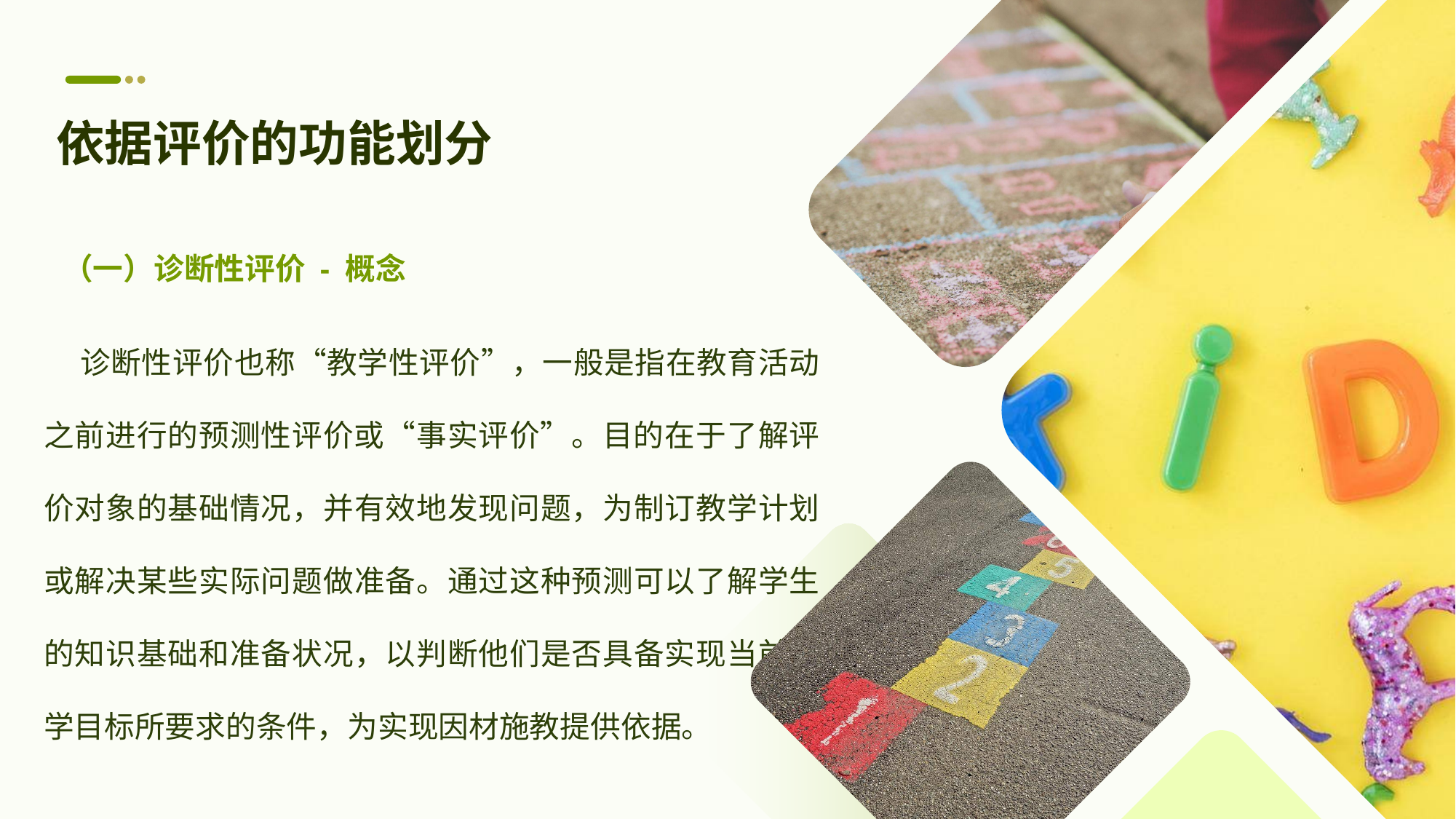

依据评价的功能划分

  （一）诊断性评价 - 概念
    诊断性评价也称“教学性评价”，一般是指在教育活动之前进行的预测性评价或“事实评价”。目的在于了解评价对象的基础情况，并有效地发现问题，为制订教学计划或解决某些实际问题做准备。通过这种预测可以了解学生的知识基础和准备状况，以判断他们是否具备实现当前教学目标所要求的条件，为实现因材施教提供依据。